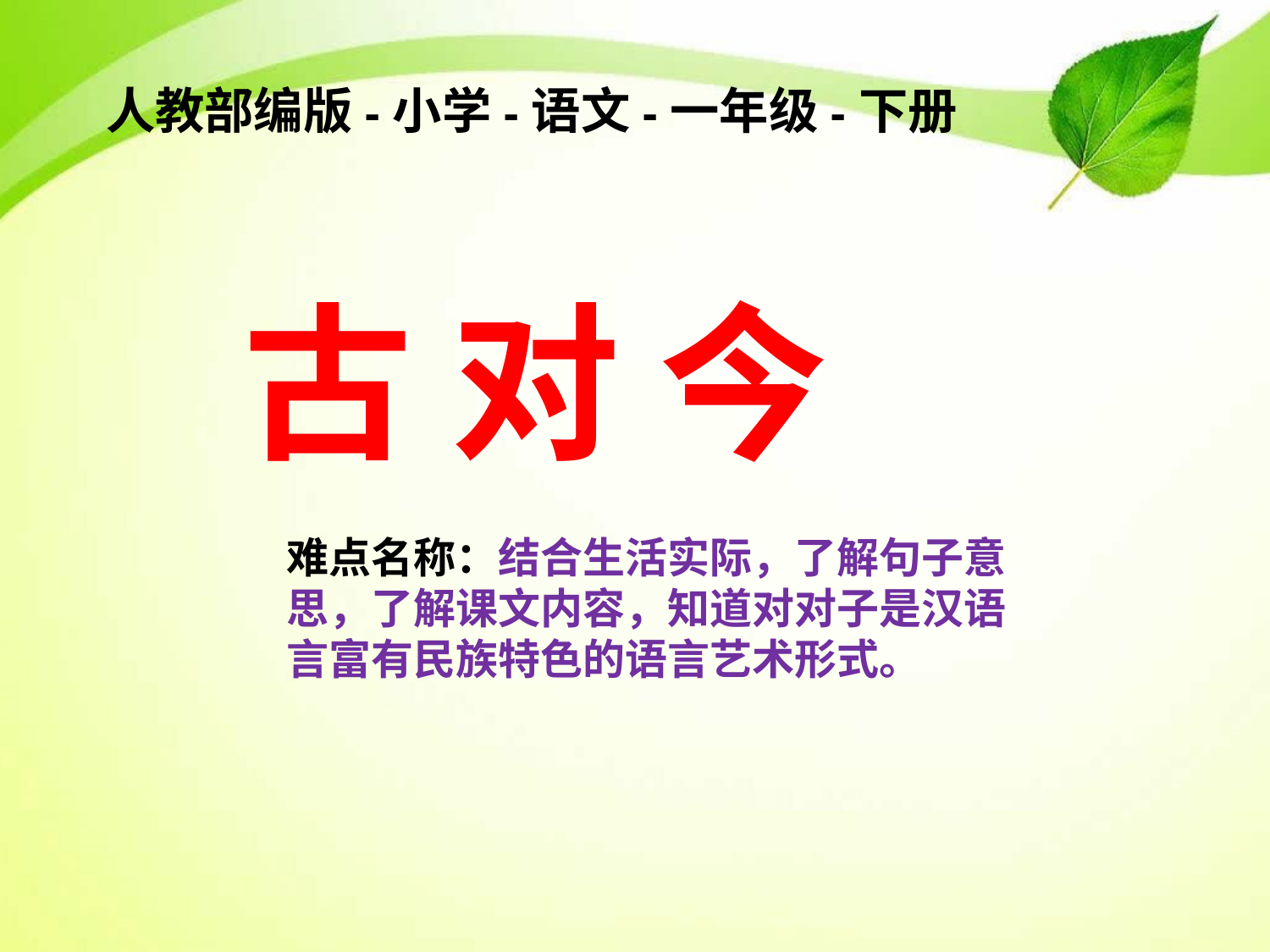

人教部编版-小学-语文-一年级-下册
   古 对 今
难点名称：结合生活实际，了解句子意思，了解课文内容，知道对对子是汉语言富有民族特色的语言艺术形式。